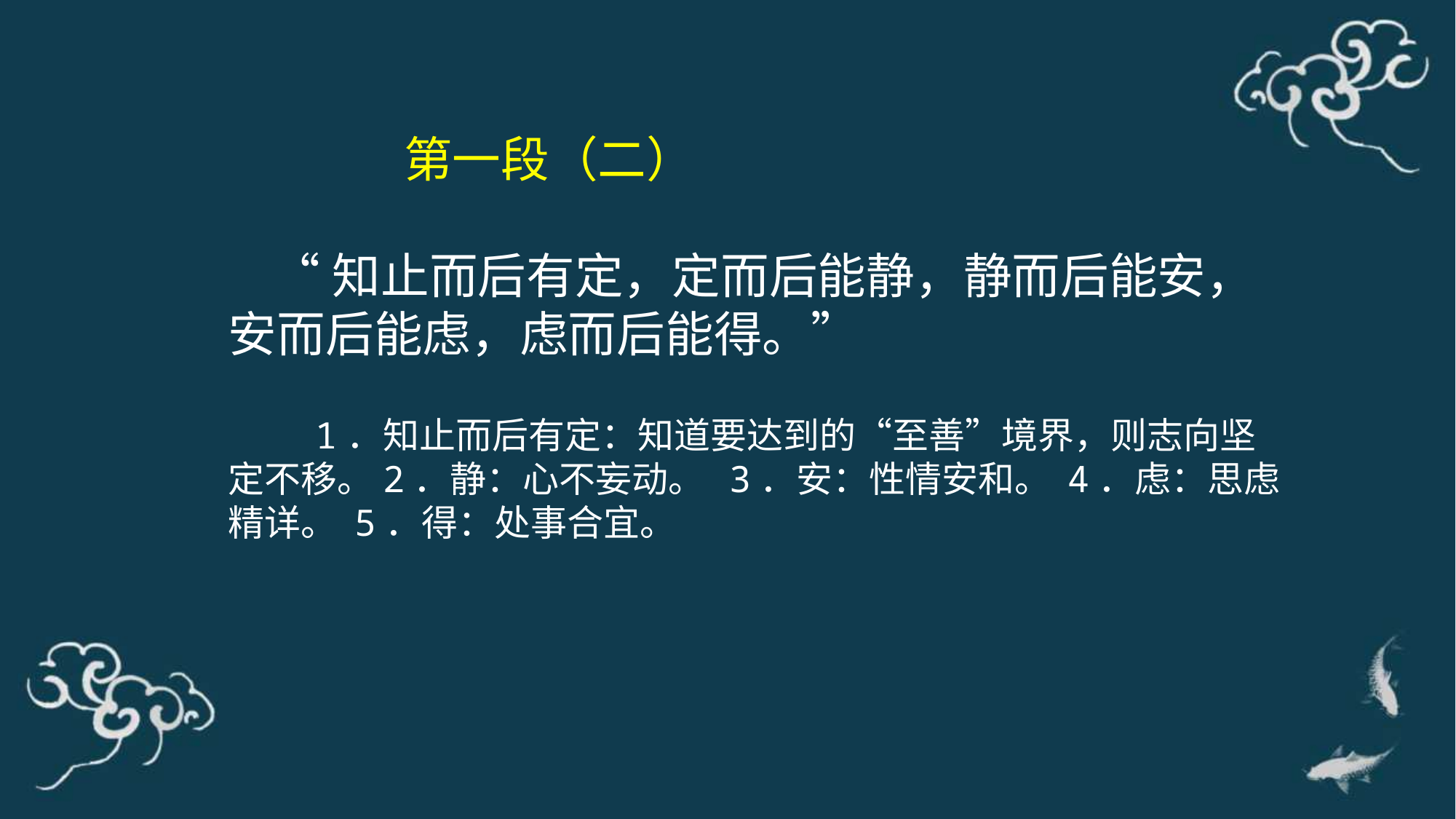

第一段（二）

    “知止而后有定，定而后能静，静而后能安，安而后能虑，虑而后能得。”

    1．知止而后有定：知道要达到的“至善”境界，则志向坚定不移。2．静：心不妄动。  3．安：性情安和。 4．虑：思虑精详。 5．得：处事合宜。